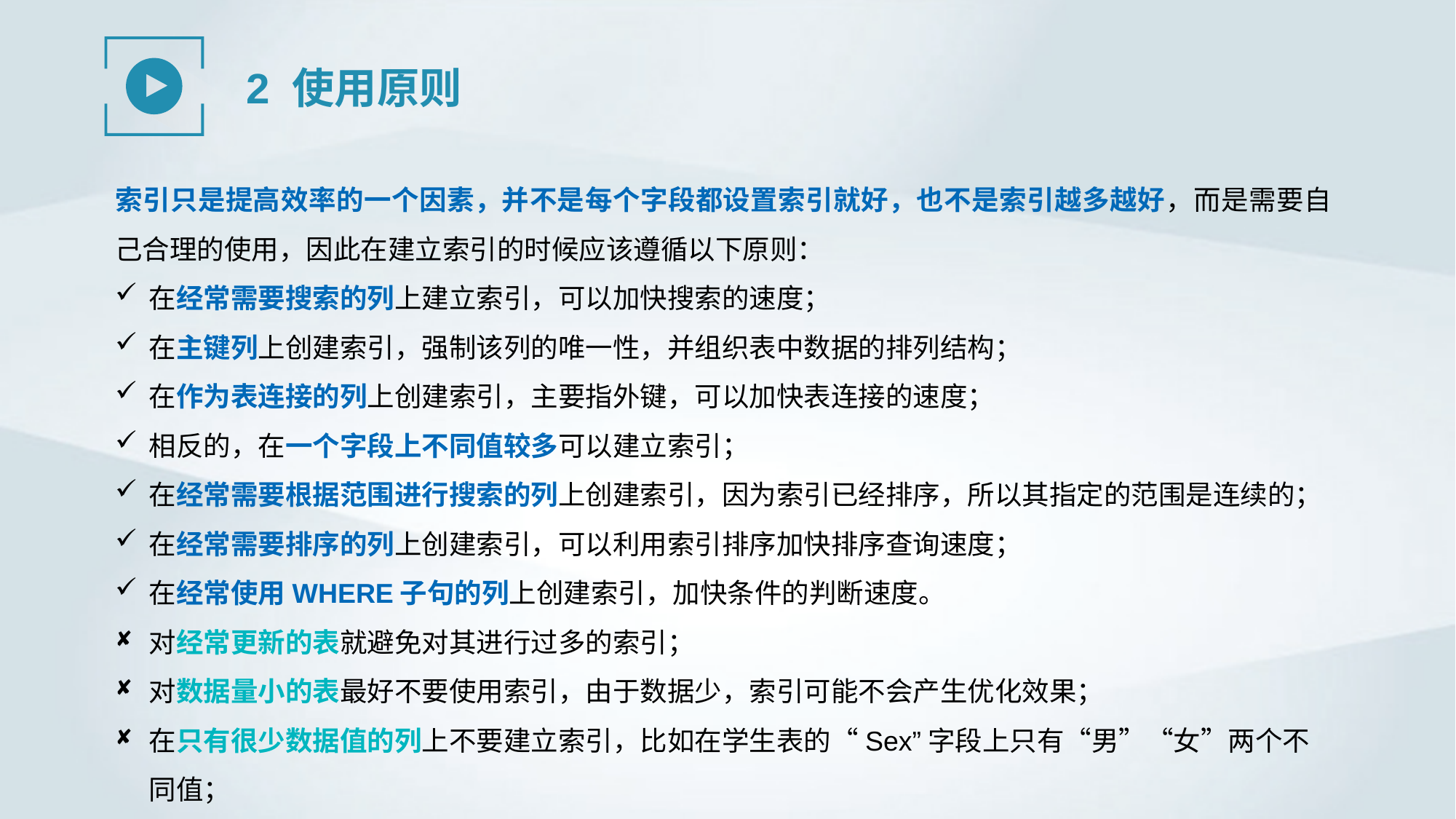

2 使用原则
索引只是提高效率的一个因素，并不是每个字段都设置索引就好，也不是索引越多越好，而是需要自己合理的使用，因此在建立索引的时候应该遵循以下原则：
在经常需要搜索的列上建立索引，可以加快搜索的速度；
在主键列上创建索引，强制该列的唯一性，并组织表中数据的排列结构；
在作为表连接的列上创建索引，主要指外键，可以加快表连接的速度；
相反的，在一个字段上不同值较多可以建立索引；
在经常需要根据范围进行搜索的列上创建索引，因为索引已经排序，所以其指定的范围是连续的；
在经常需要排序的列上创建索引，可以利用索引排序加快排序查询速度；
在经常使用WHERE子句的列上创建索引，加快条件的判断速度。
对经常更新的表就避免对其进行过多的索引；
对数据量小的表最好不要使用索引，由于数据少，索引可能不会产生优化效果；
在只有很少数据值的列上不要建立索引，比如在学生表的“Sex”字段上只有“男”“女”两个不同值；